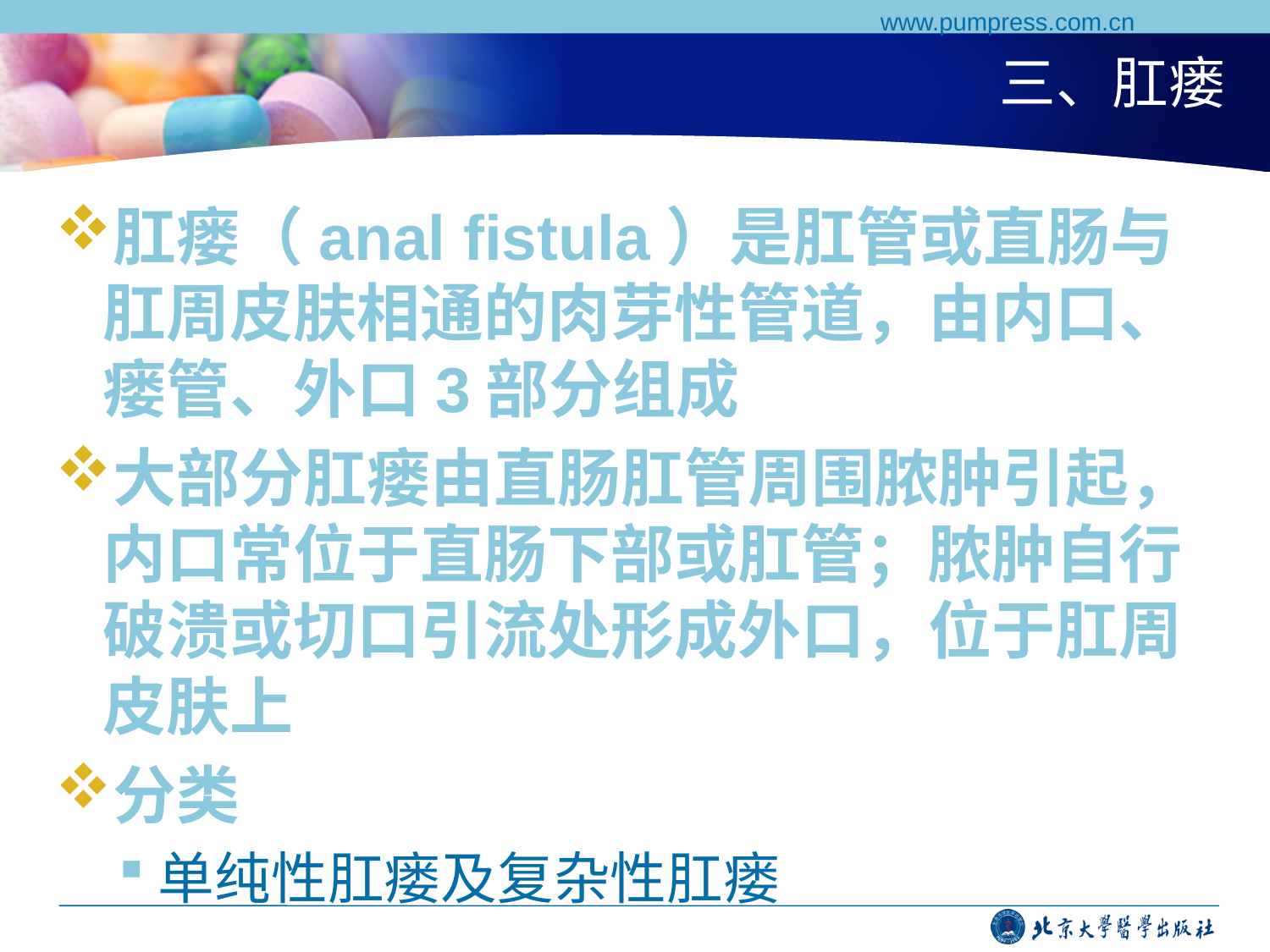

www.pumpress.com.cn
# 三、肛瘘
肛瘘（anal fistula）是肛管或直肠与肛周皮肤相通的肉芽性管道，由内口、瘘管、外口3部分组成
大部分肛瘘由直肠肛管周围脓肿引起，内口常位于直肠下部或肛管；脓肿自行破溃或切口引流处形成外口，位于肛周皮肤上
分类
单纯性肛瘘及复杂性肛瘘